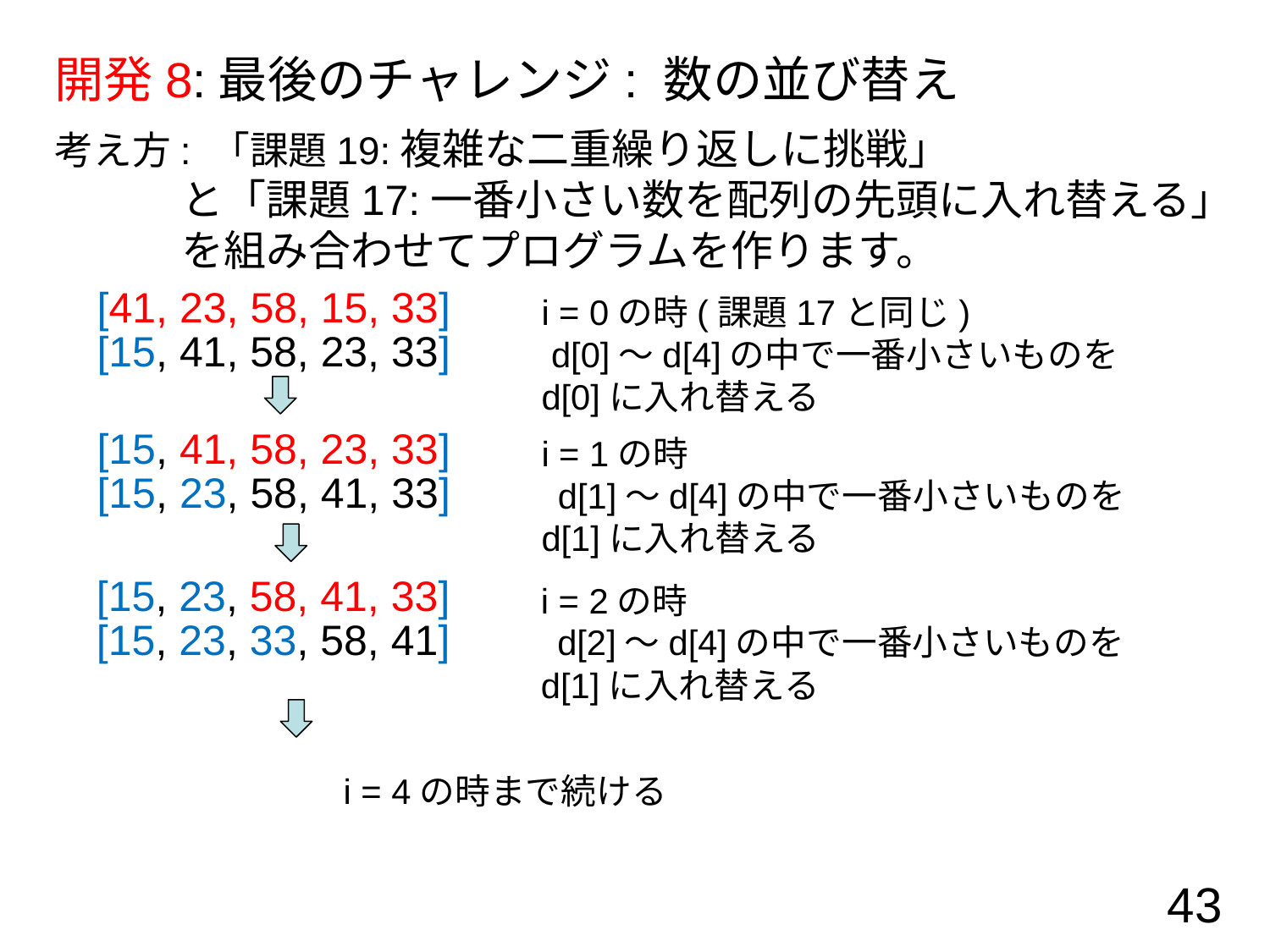

開発8:最後のチャレンジ: 数の並び替え
考え方: 「課題19:複雑な二重繰り返しに挑戦」
	と「課題17:一番小さい数を配列の先頭に入れ替える」
	を組み合わせてプログラムを作ります。
[41, 23, 58, 15, 33]
[15, 41, 58, 23, 33]
i = 0の時(課題17と同じ)
 d[0]～d[4]の中で一番小さいものをd[0]に入れ替える

[15, 41, 58, 23, 33]
[15, 23, 58, 41, 33]
i = 1の時
 d[1]～d[4]の中で一番小さいものをd[1]に入れ替える

[15, 23, 58, 41, 33]
[15, 23, 33, 58, 41]
i = 2の時
 d[2]～d[4]の中で一番小さいものをd[1]に入れ替える

i = 4の時まで続ける
43